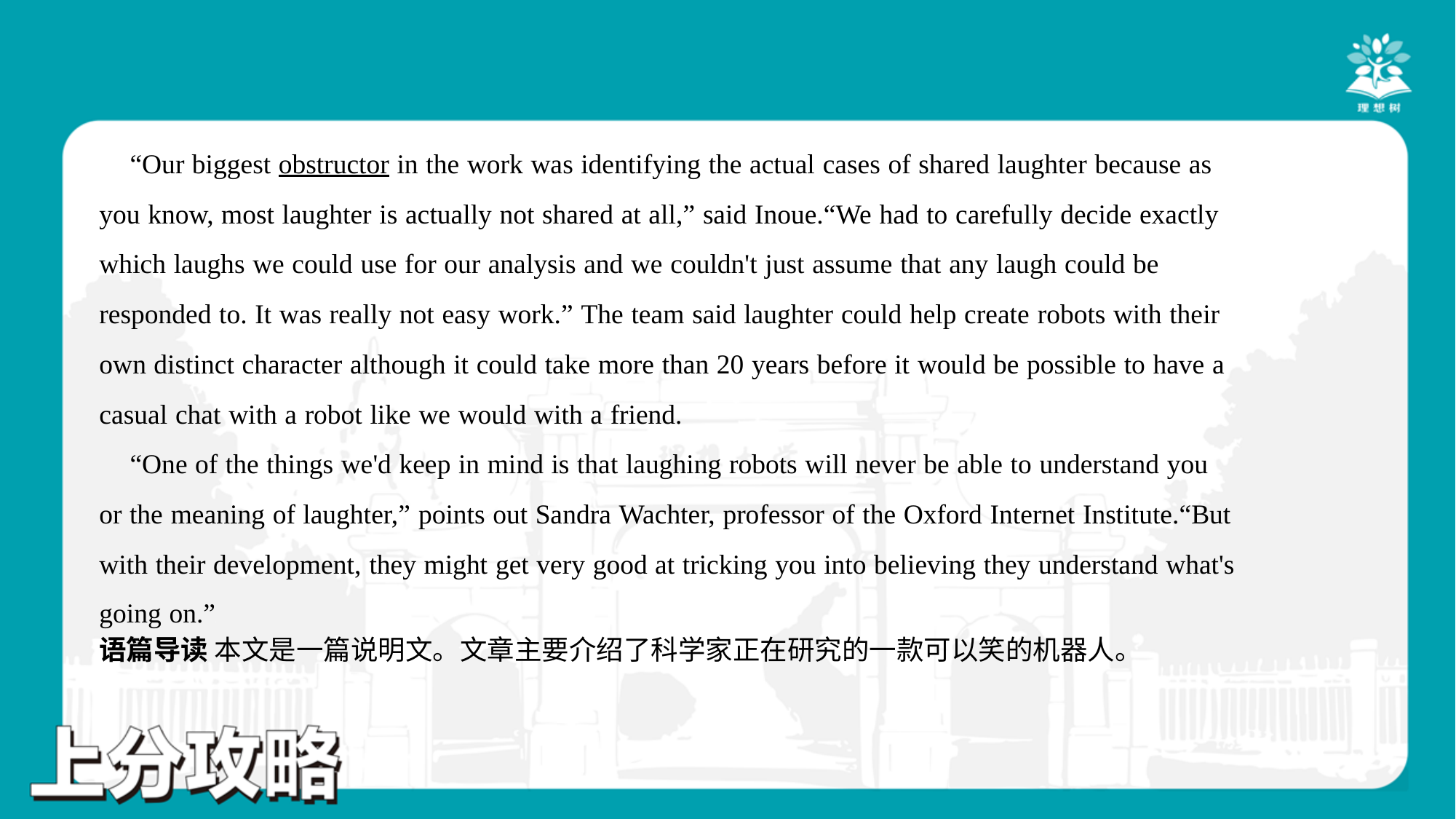

“Our biggest obstructor in the work was identifying the actual cases of shared laughter because as
you know, most laughter is actually not shared at all,” said Inoue.“We had to carefully decide exactly
which laughs we could use for our analysis and we couldn't just assume that any laugh could be
responded to. It was really not easy work.” The team said laughter could help create robots with their
own distinct character although it could take more than 20 years before it would be possible to have a
casual chat with a robot like we would with a friend.
    “One of the things we'd keep in mind is that laughing robots will never be able to understand you
or the meaning of laughter,” points out Sandra Wachter, professor of the Oxford Internet Institute.“But
with their development, they might get very good at tricking you into believing they understand what's
going on.”#5
语篇导读 本文是一篇说明文。文章主要介绍了科学家正在研究的一款可以笑的机器人。